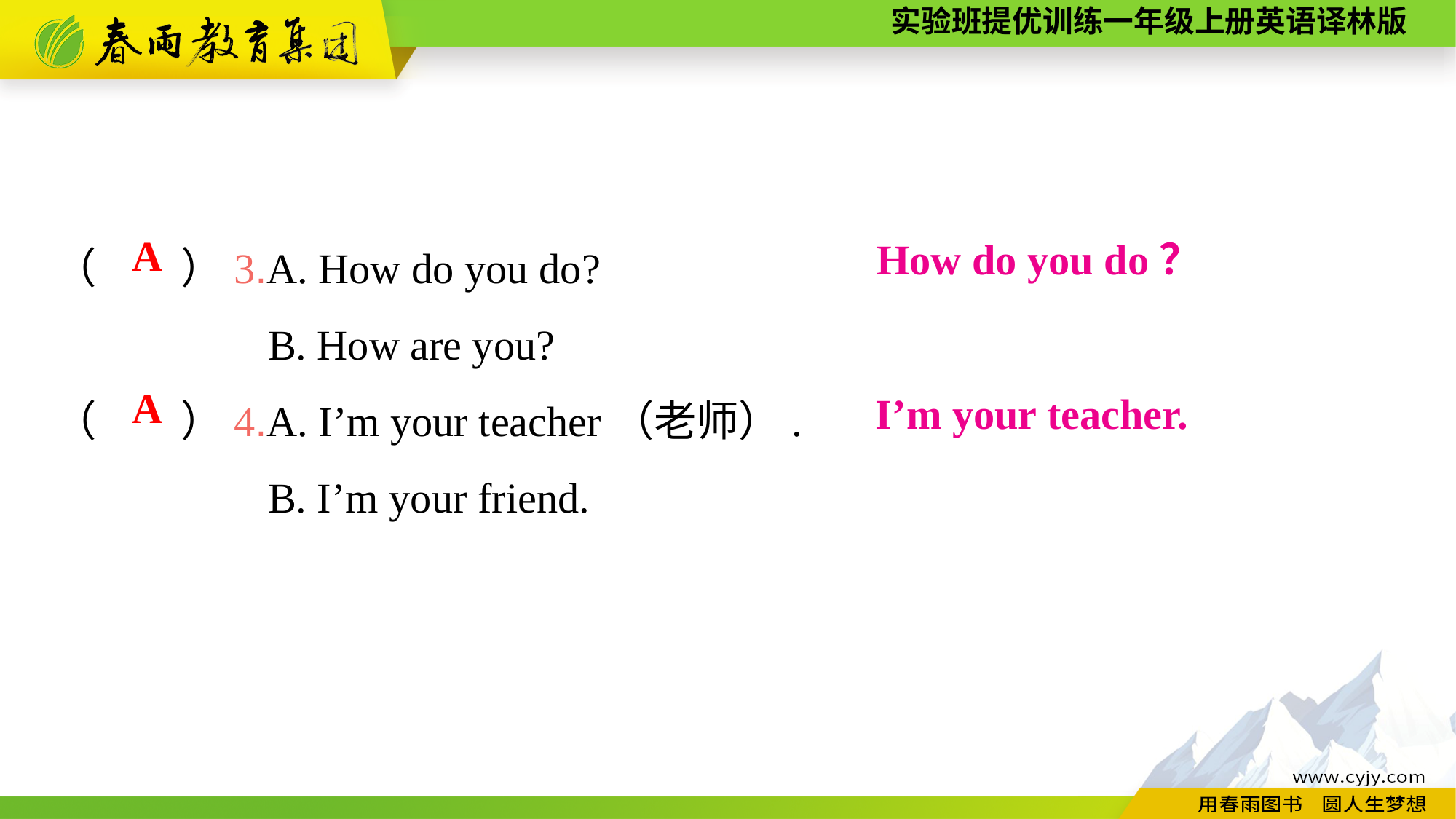

（　　）3.A. How do you do?
B. How are you?
（　　）4.A. I’m your teacher（老师）.
B. I’m your friend.
A
How do you do？
A
I’m your teacher.